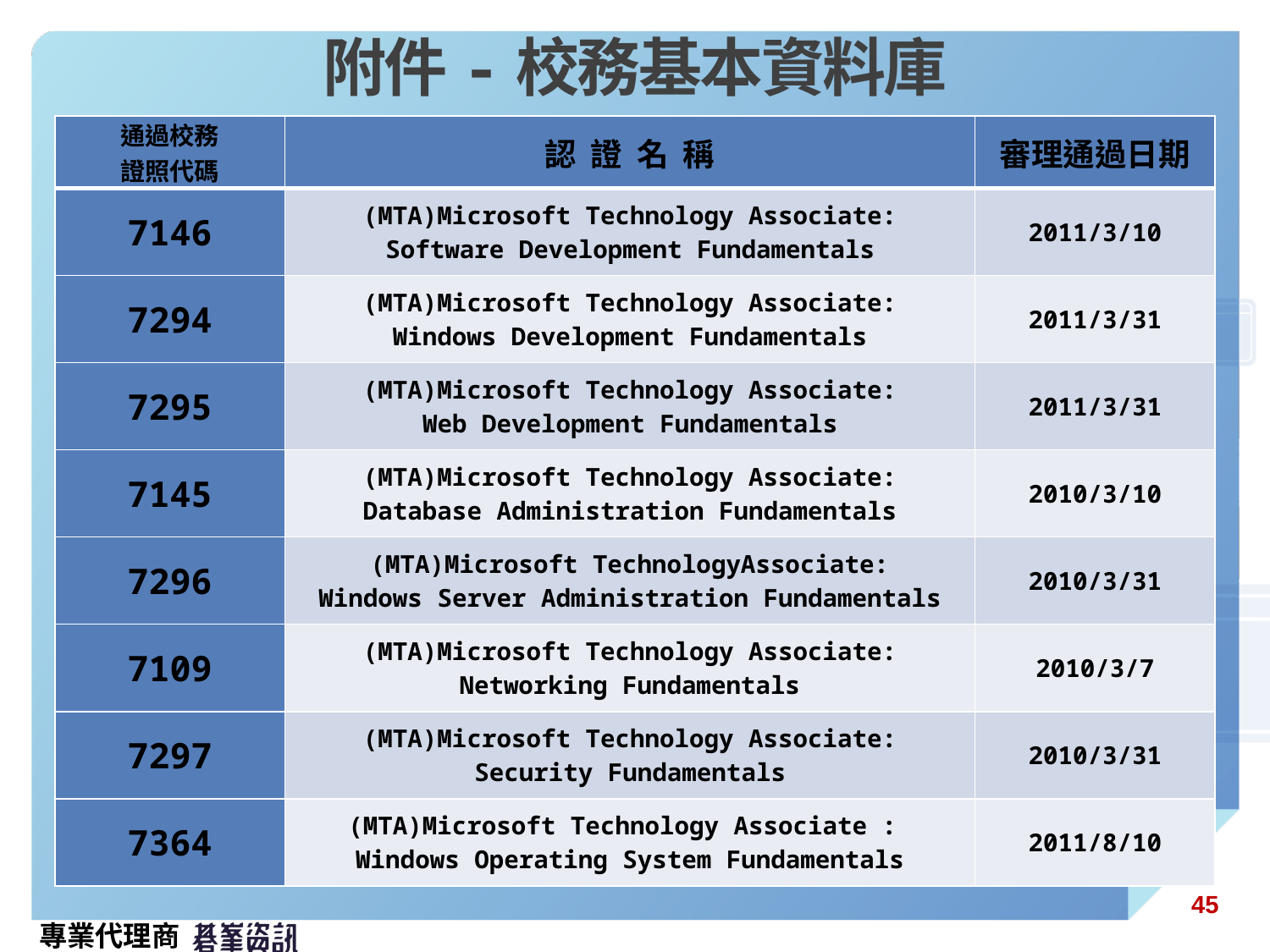

# 附件-校務基本資料庫
| 通過校務 證照代碼 | 認 證 名 稱 | 審理通過日期 |
| --- | --- | --- |
| 7146 | (MTA)Microsoft Technology Associate: Software Development Fundamentals | 2011/3/10 |
| 7294 | (MTA)Microsoft Technology Associate: Windows Development Fundamentals | 2011/3/31 |
| 7295 | (MTA)Microsoft Technology Associate: Web Development Fundamentals | 2011/3/31 |
| 7145 | (MTA)Microsoft Technology Associate: Database Administration Fundamentals | 2010/3/10 |
| 7296 | (MTA)Microsoft TechnologyAssociate: Windows Server Administration Fundamentals | 2010/3/31 |
| 7109 | (MTA)Microsoft Technology Associate: Networking Fundamentals | 2010/3/7 |
| 7297 | (MTA)Microsoft Technology Associate: Security Fundamentals | 2010/3/31 |
| 7364 | (MTA)Microsoft Technology Associate : Windows Operating System Fundamentals | 2011/8/10 |
45